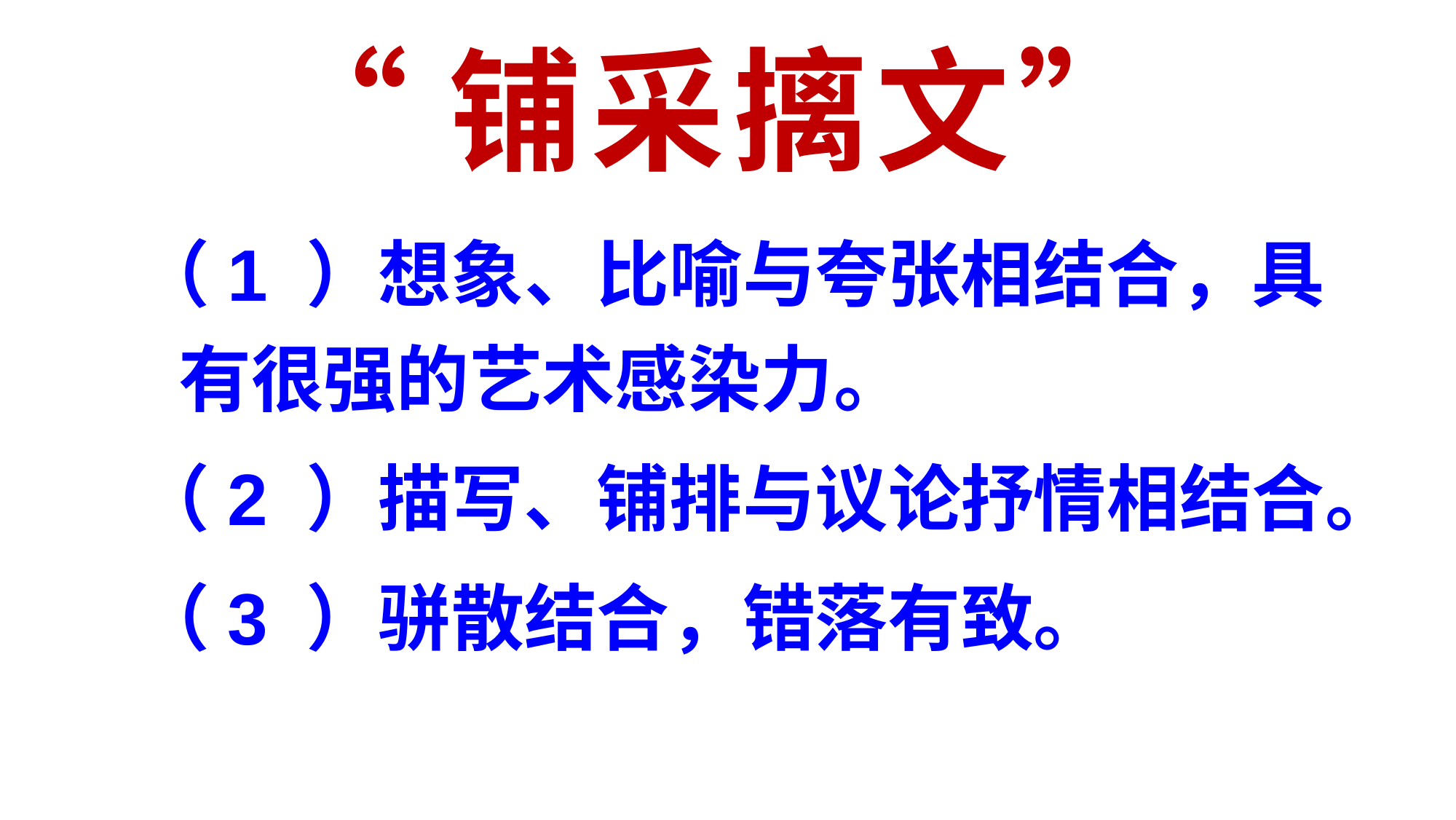

# “铺采摛文”
（1 ）想象、比喻与夸张相结合，具有很强的艺术感染力。
（2 ）描写、铺排与议论抒情相结合。
（3 ）骈散结合，错落有致。